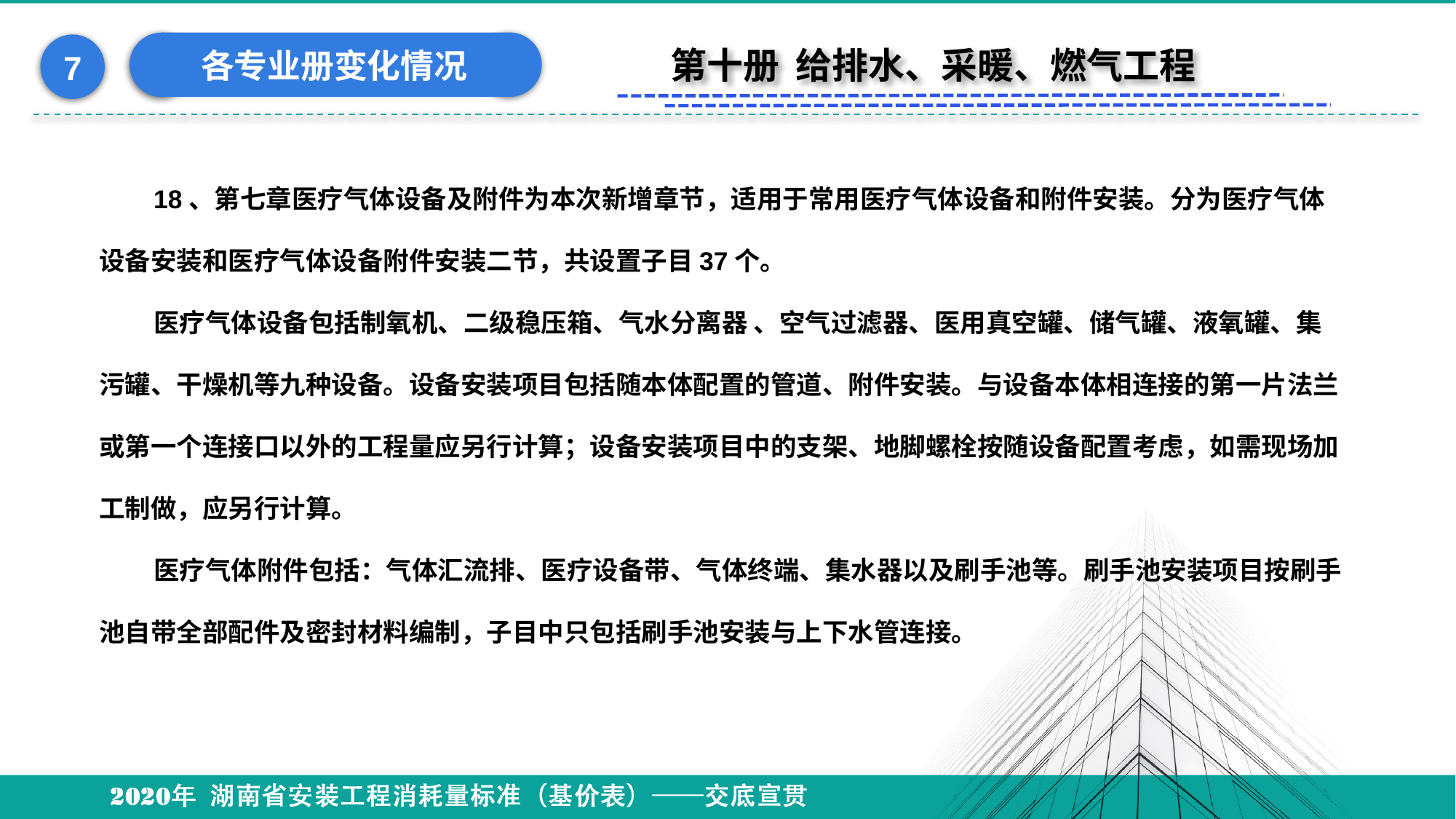

各专业册变化情况

7
第十册  给排水、采暖、燃气工程
18、第七章医疗气体设备及附件为本次新增章节，适用于常用医疗气体设备和附件安装。分为医疗气体设备安装和医疗气体设备附件安装二节，共设置子目37个。
医疗气体设备包括制氧机、二级稳压箱、气水分离器 、空气过滤器、医用真空罐、储气罐、液氧罐、集污罐、干燥机等九种设备。设备安装项目包括随本体配置的管道、附件安装。与设备本体相连接的第一片法兰或第一个连接口以外的工程量应另行计算；设备安装项目中的支架、地脚螺栓按随设备配置考虑，如需现场加工制做，应另行计算。
医疗气体附件包括：气体汇流排、医疗设备带、气体终端、集水器以及刷手池等。刷手池安装项目按刷手池自带全部配件及密封材料编制，子目中只包括刷手池安装与上下水管连接。